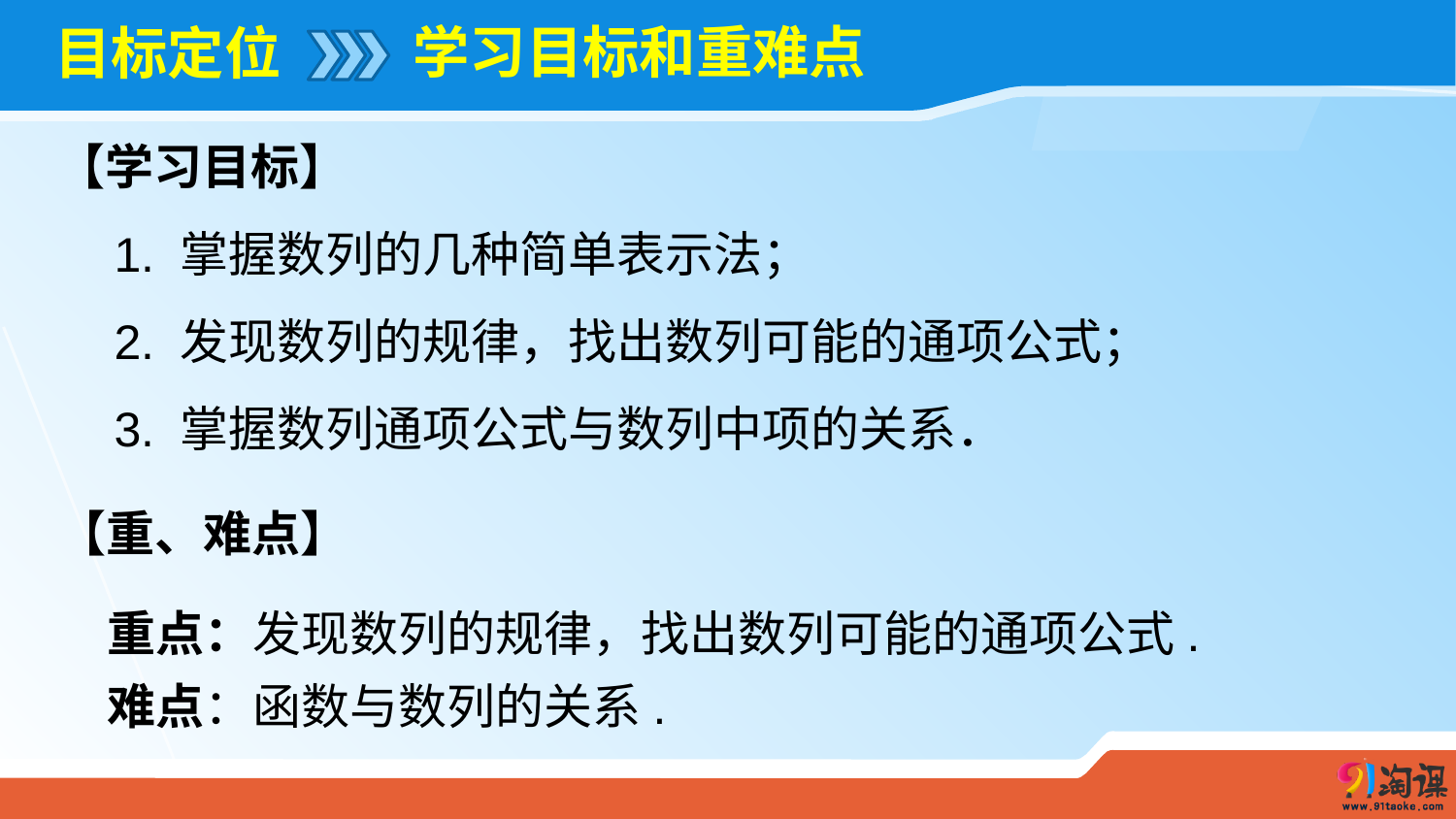

学习目标和重难点
# 目标定位
【学习目标】
1. 掌握数列的几种简单表示法；
2. 发现数列的规律，找出数列可能的通项公式；
3. 掌握数列通项公式与数列中项的关系．

【重、难点】
重点：发现数列的规律，找出数列可能的通项公式.
难点：函数与数列的关系.